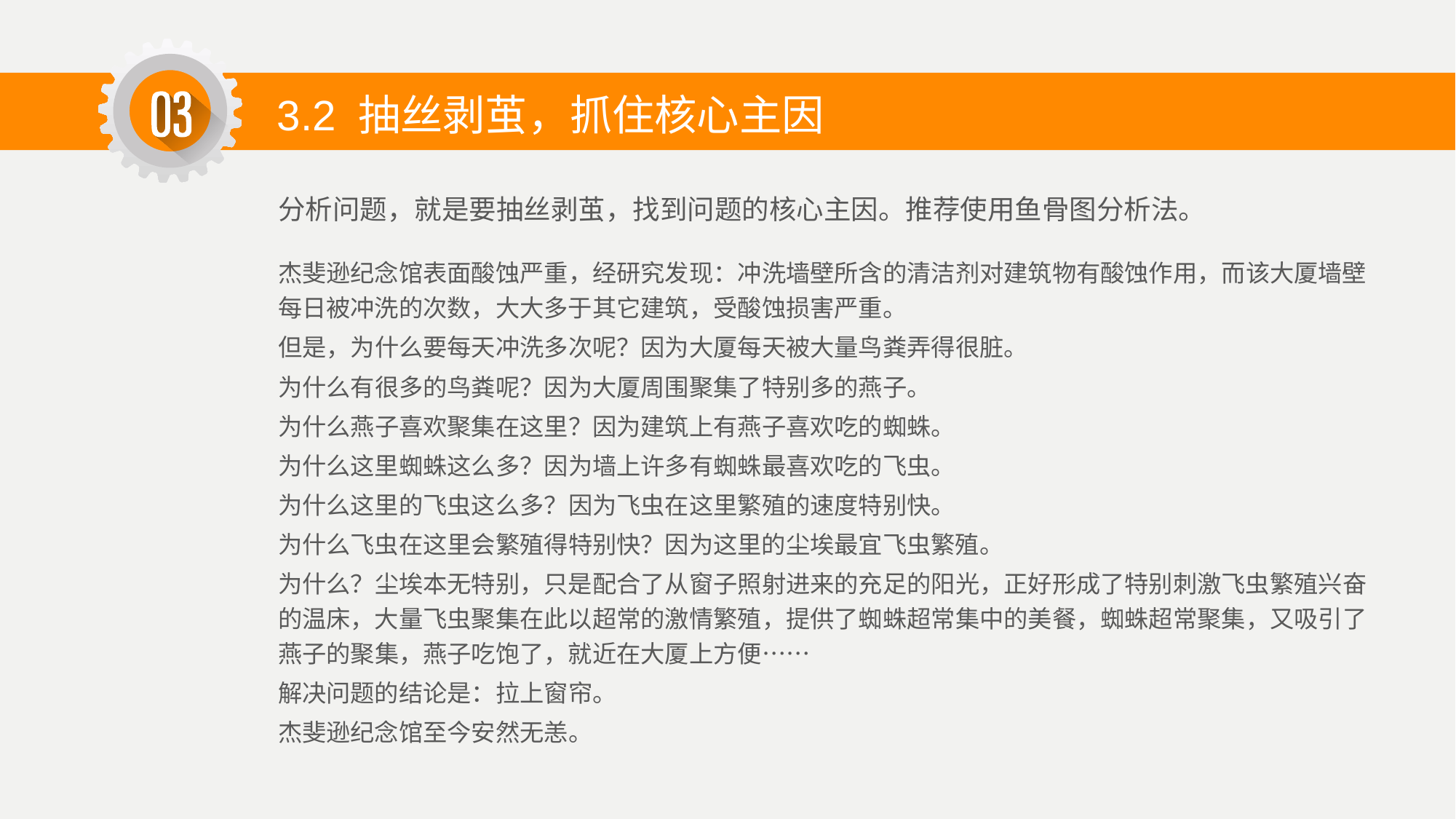

3.2 抽丝剥茧，抓住核心主因
分析问题，就是要抽丝剥茧，找到问题的核心主因。推荐使用鱼骨图分析法。
杰斐逊纪念馆表面酸蚀严重，经研究发现：冲洗墙壁所含的清洁剂对建筑物有酸蚀作用，而该大厦墙壁每日被冲洗的次数，大大多于其它建筑，受酸蚀损害严重。
但是，为什么要每天冲洗多次呢？因为大厦每天被大量鸟粪弄得很脏。
为什么有很多的鸟粪呢？因为大厦周围聚集了特别多的燕子。
为什么燕子喜欢聚集在这里？因为建筑上有燕子喜欢吃的蜘蛛。
为什么这里蜘蛛这么多？因为墙上许多有蜘蛛最喜欢吃的飞虫。
为什么这里的飞虫这么多？因为飞虫在这里繁殖的速度特别快。
为什么飞虫在这里会繁殖得特别快？因为这里的尘埃最宜飞虫繁殖。
为什么？尘埃本无特别，只是配合了从窗子照射进来的充足的阳光，正好形成了特别刺激飞虫繁殖兴奋的温床，大量飞虫聚集在此以超常的激情繁殖，提供了蜘蛛超常集中的美餐，蜘蛛超常聚集，又吸引了燕子的聚集，燕子吃饱了，就近在大厦上方便……
解决问题的结论是：拉上窗帘。
杰斐逊纪念馆至今安然无恙。